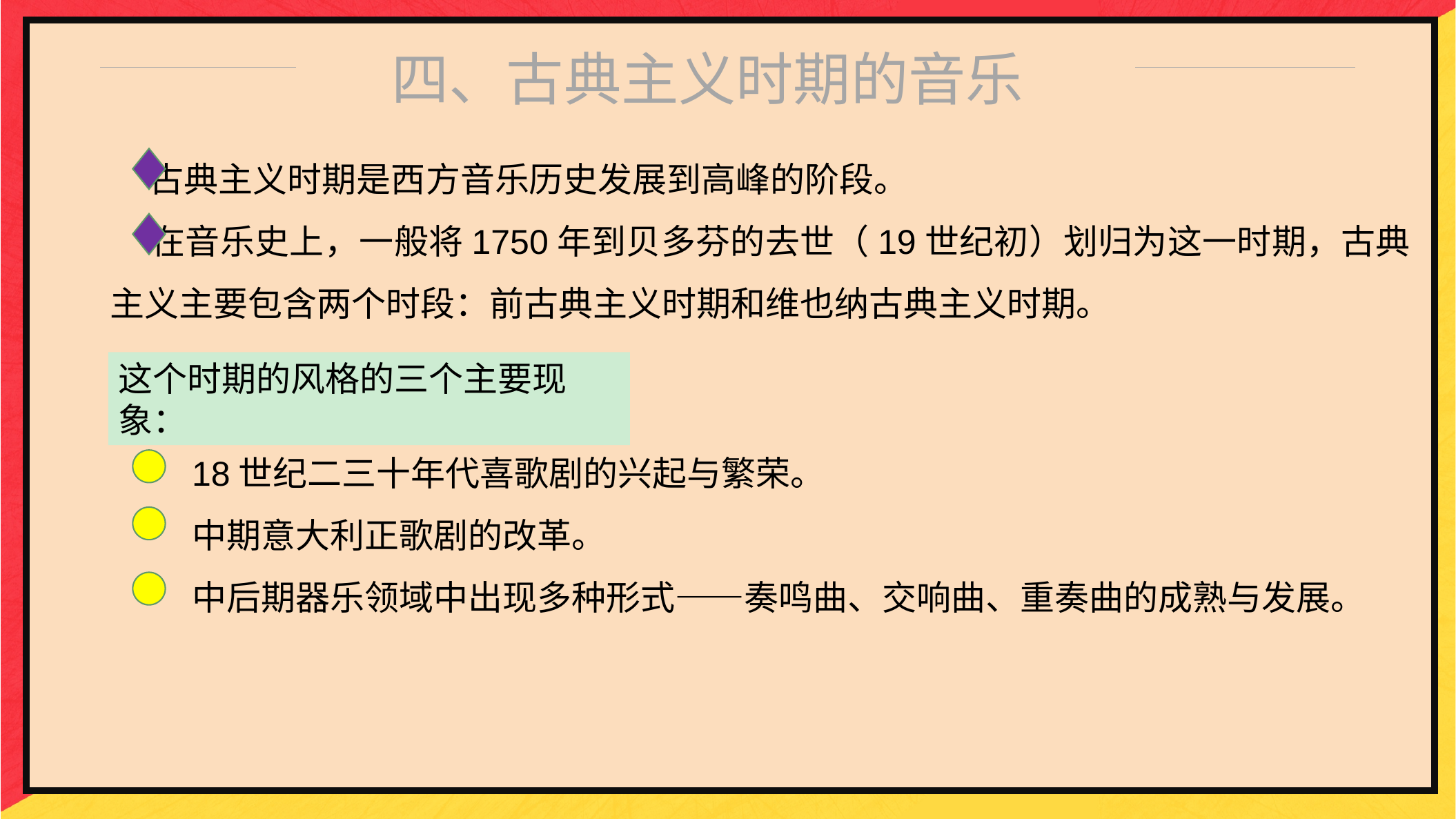

四、古典主义时期的音乐
    古典主义时期是西方音乐历史发展到高峰的阶段。
    在音乐史上，一般将1750年到贝多芬的去世（19世纪初）划归为这一时期，古典主义主要包含两个时段：前古典主义时期和维也纳古典主义时期。

这个时期的风格的三个主要现象：
18世纪二三十年代喜歌剧的兴起与繁荣。
中期意大利正歌剧的改革。
中后期器乐领域中出现多种形式——奏鸣曲、交响曲、重奏曲的成熟与发展。